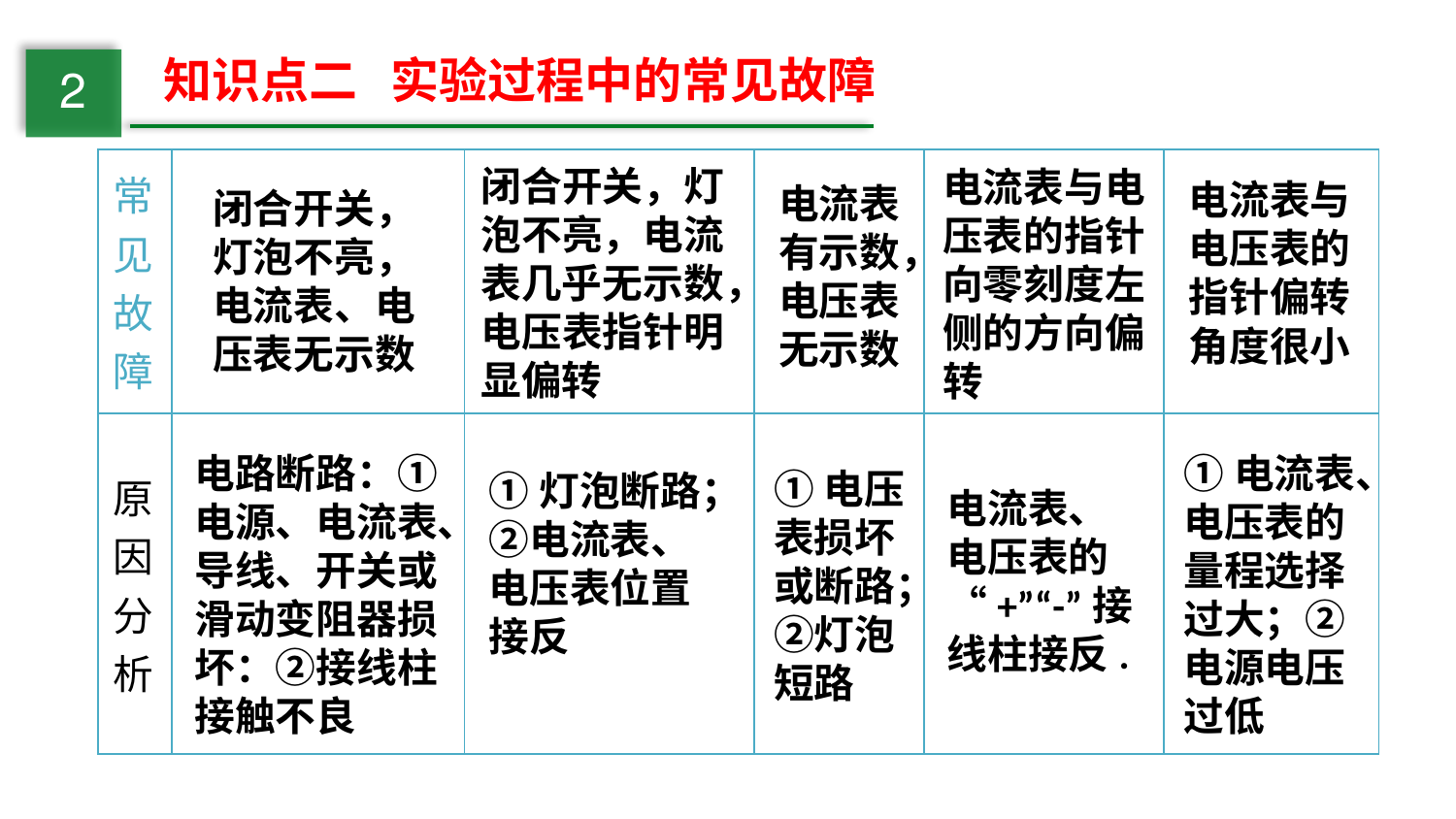

知识点二   实验过程中的常见故障

2
| 常见故障 |  |  |  |  |  |
| --- | --- | --- | --- | --- | --- |
| 原因分析 |  |  |  |  |  |
闭合开关，灯泡不亮，电流表几乎无示数，电压表指针明显偏转
电流表与电压表的指针向零刻度左侧的方向偏转
电流表与电压表的指针偏转角度很小
电流表有示数，电压表无示数
闭合开关，灯泡不亮，电流表、电压表无示数
电路断路：①电源、电流表、导线、开关或滑动变阻器损坏：②接线柱接触不良
①电流表、电压表的量程选择过大；②电源电压过低
①电压表损坏或断路；②灯泡短路
①灯泡断路；②电流表、电压表位置接反
电流表、电压表的“+”“-”接线柱接反.